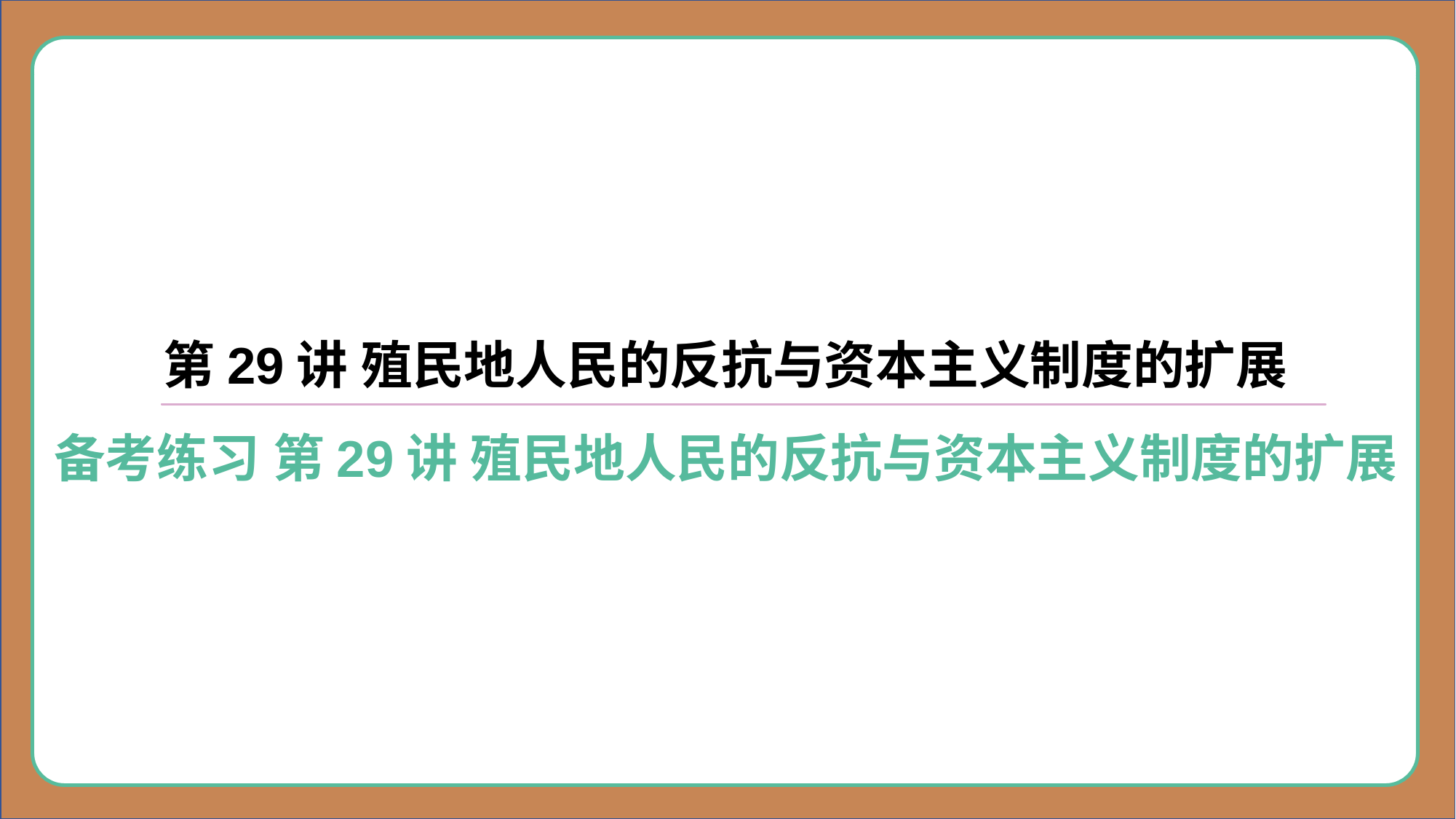

第29讲 殖民地人民的反抗与资本主义制度的扩展
备考练习 第29讲 殖民地人民的反抗与资本主义制度的扩展